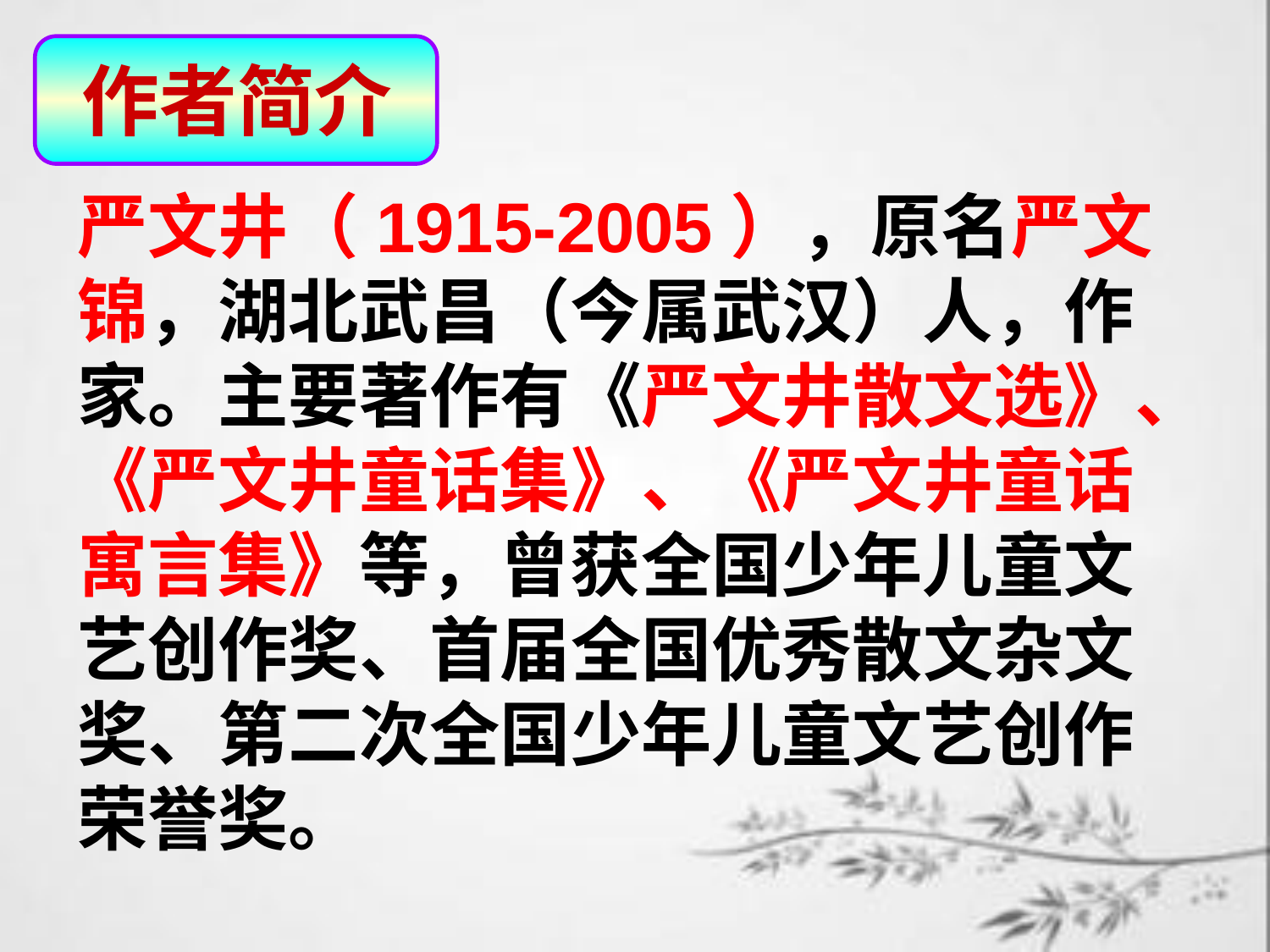

作者简介
严文井（1915-2005），原名严文锦，湖北武昌（今属武汉）人，作家。主要著作有《严文井散文选》、《严文井童话集》、《严文井童话寓言集》等，曾获全国少年儿童文艺创作奖、首届全国优秀散文杂文奖、第二次全国少年儿童文艺创作荣誉奖。